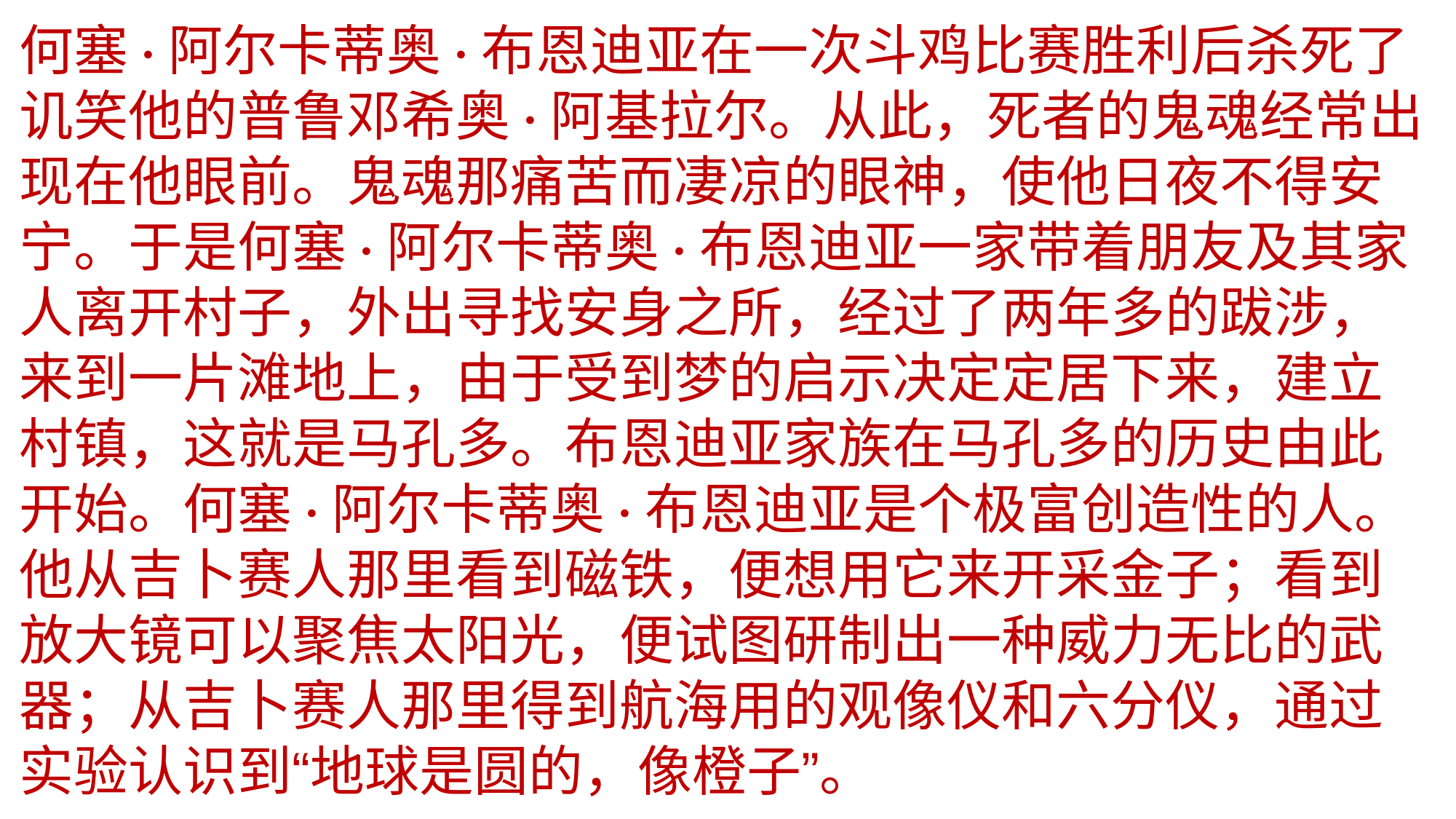

何塞·阿尔卡蒂奥·布恩迪亚在一次斗鸡比赛胜利后杀死了讥笑他的普鲁邓希奥·阿基拉尔。从此，死者的鬼魂经常出现在他眼前。鬼魂那痛苦而凄凉的眼神，使他日夜不得安宁。于是何塞·阿尔卡蒂奥·布恩迪亚一家带着朋友及其家人离开村子，外出寻找安身之所，经过了两年多的跋涉，来到一片滩地上，由于受到梦的启示决定定居下来，建立村镇，这就是马孔多。布恩迪亚家族在马孔多的历史由此开始。何塞·阿尔卡蒂奥·布恩迪亚是个极富创造性的人。他从吉卜赛人那里看到磁铁，便想用它来开采金子；看到放大镜可以聚焦太阳光，便试图研制出一种威力无比的武器；从吉卜赛人那里得到航海用的观像仪和六分仪，通过实验认识到“地球是圆的，像橙子”。